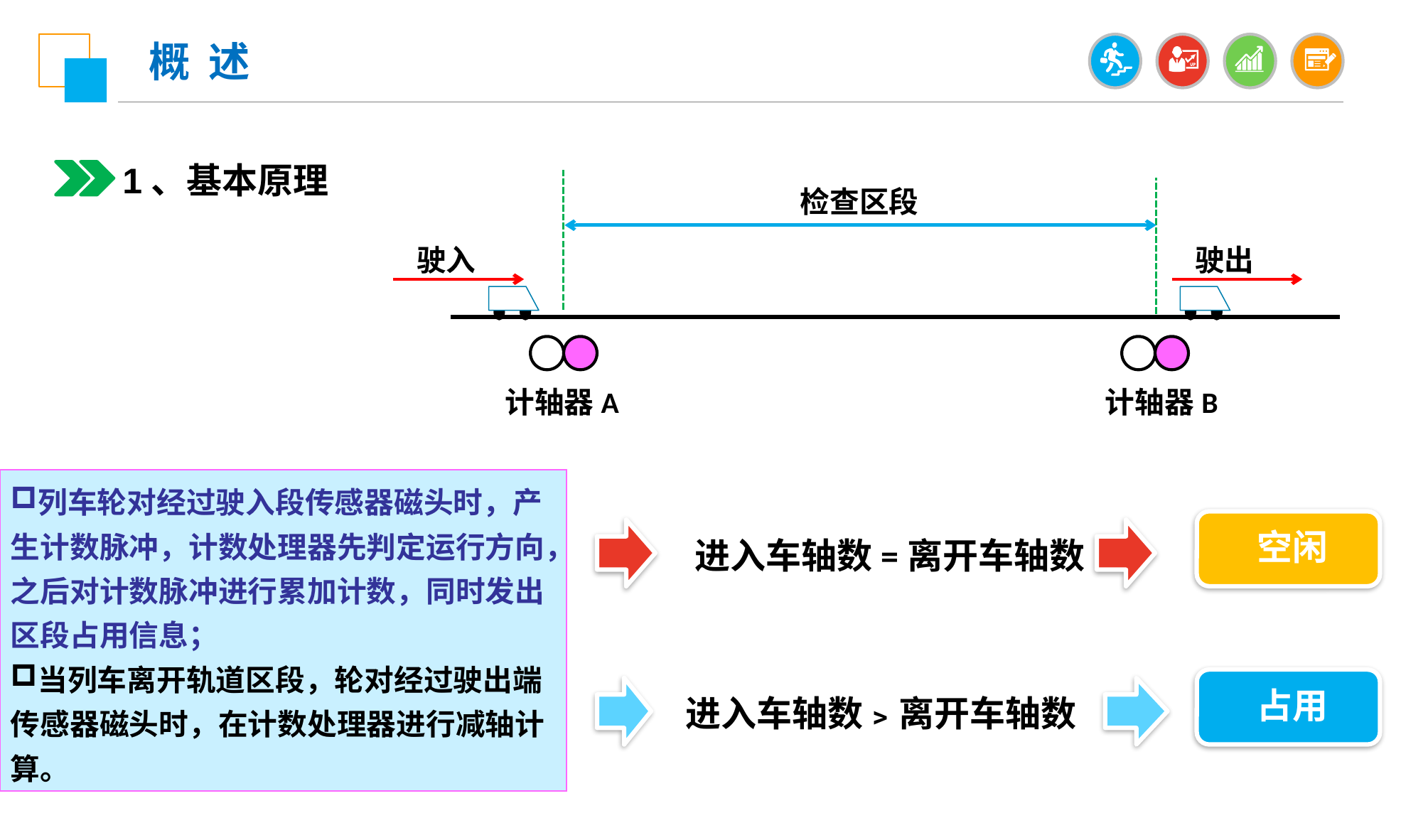

概  述
1、基本原理

检查区段

驶入
驶出

计轴器A
计轴器B

列车轮对经过驶入段传感器磁头时，产生计数脉冲，计数处理器先判定运行方向，之后对计数脉冲进行累加计数，同时发出区段占用信息；
当列车离开轨道区段，轮对经过驶出端传感器磁头时，在计数处理器进行减轴计算。

空闲

进入车轴数=离开车轴数

占用

进入车轴数﹥离开车轴数